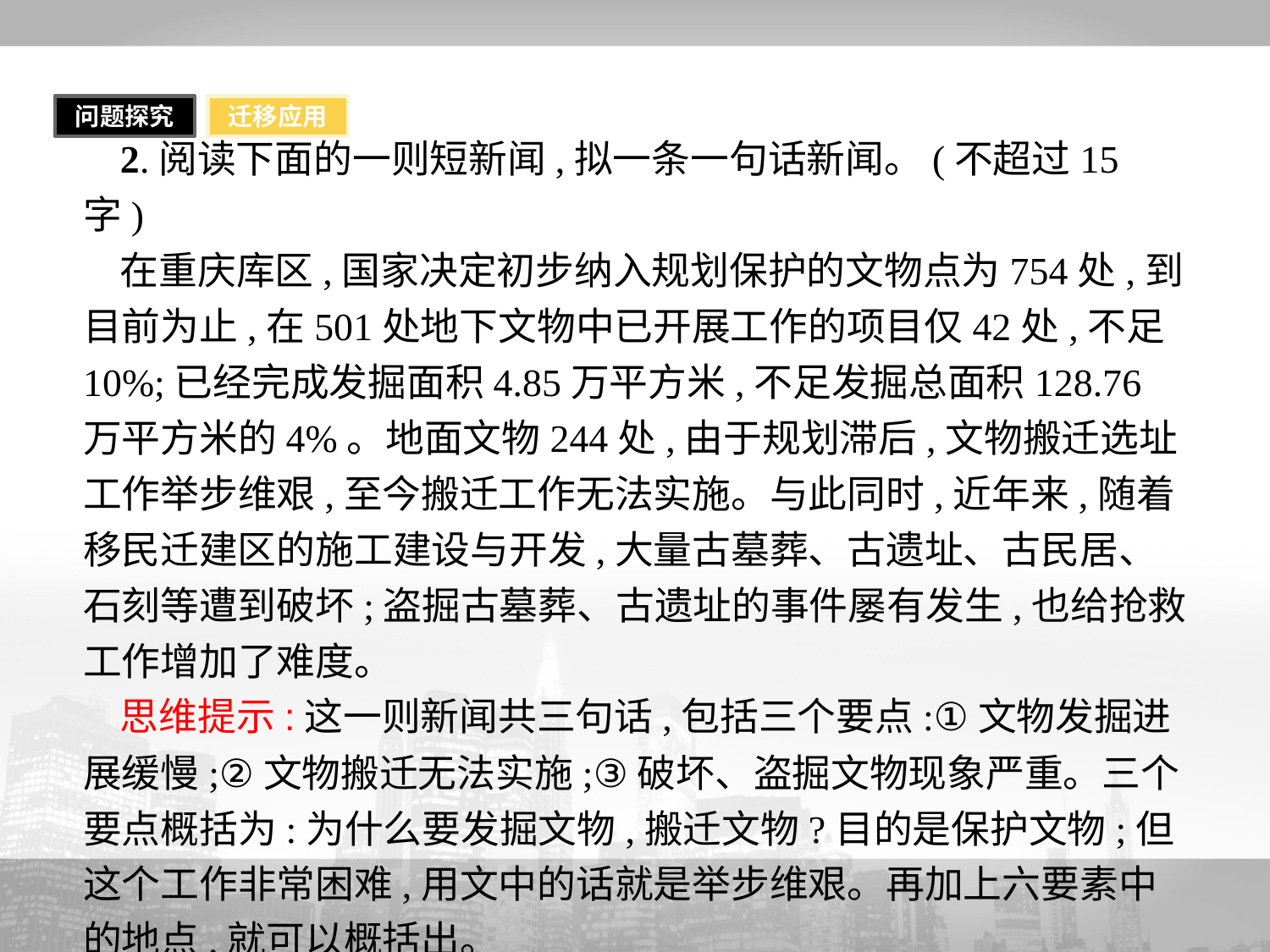

问题探究
迁移应用
2.阅读下面的一则短新闻,拟一条一句话新闻。(不超过15字)
在重庆库区,国家决定初步纳入规划保护的文物点为754处,到目前为止,在501处地下文物中已开展工作的项目仅42处,不足10%;已经完成发掘面积4.85万平方米,不足发掘总面积128.76万平方米的4%。地面文物244处,由于规划滞后,文物搬迁选址工作举步维艰,至今搬迁工作无法实施。与此同时,近年来,随着移民迁建区的施工建设与开发,大量古墓葬、古遗址、古民居、石刻等遭到破坏;盗掘古墓葬、古遗址的事件屡有发生,也给抢救工作增加了难度。
思维提示:这一则新闻共三句话,包括三个要点:①文物发掘进展缓慢;②文物搬迁无法实施;③破坏、盗掘文物现象严重。三个要点概括为:为什么要发掘文物,搬迁文物?目的是保护文物;但这个工作非常困难,用文中的话就是举步维艰。再加上六要素中的地点,就可以概括出。
参考答案:重庆库区文物保护工作举步维艰。